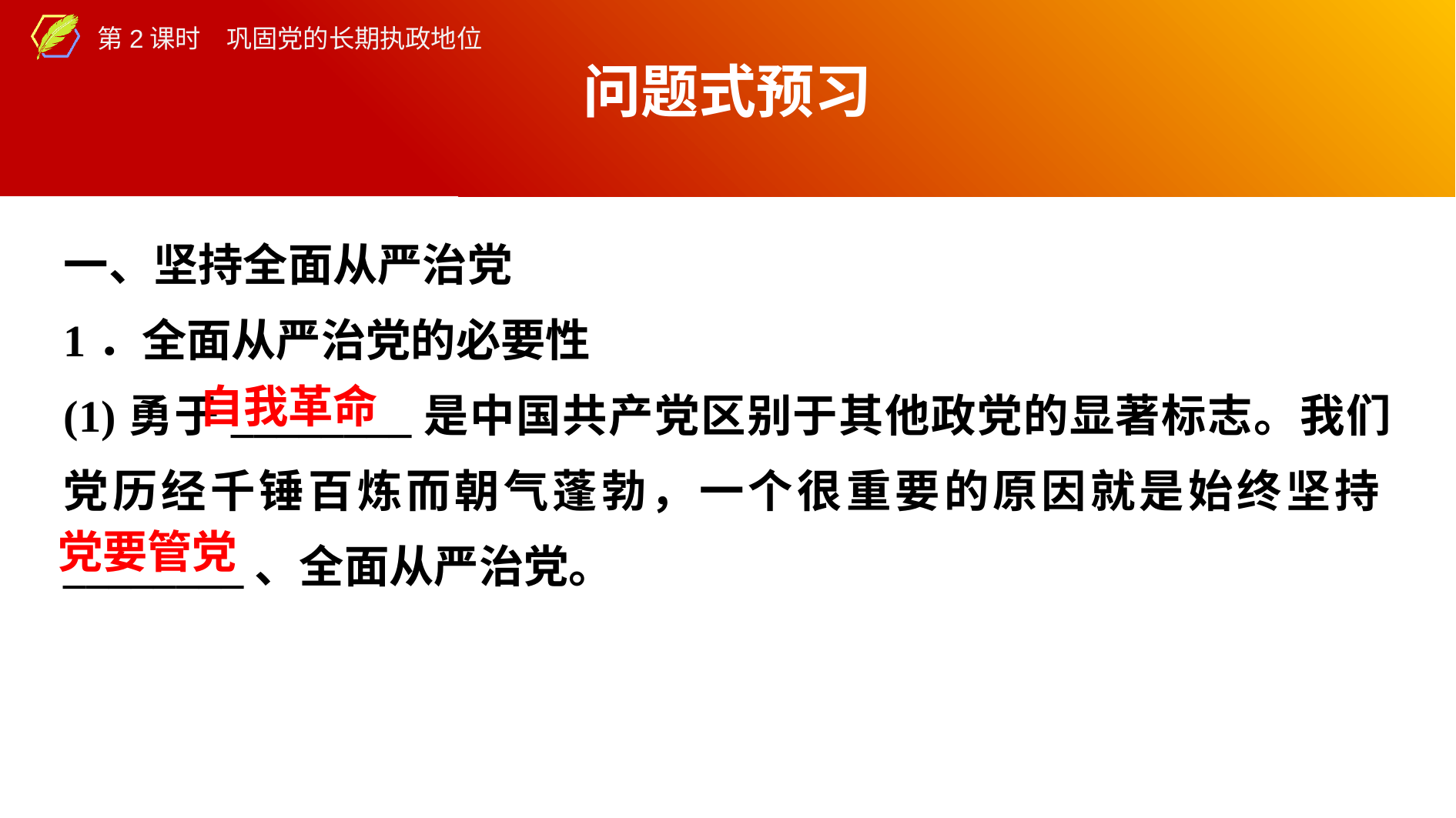

问题式预习
一、坚持全面从严治党
1．全面从严治党的必要性
(1)勇于________是中国共产党区别于其他政党的显著标志。我们党历经千锤百炼而朝气蓬勃，一个很重要的原因就是始终坚持________、全面从严治党。
自我革命
党要管党